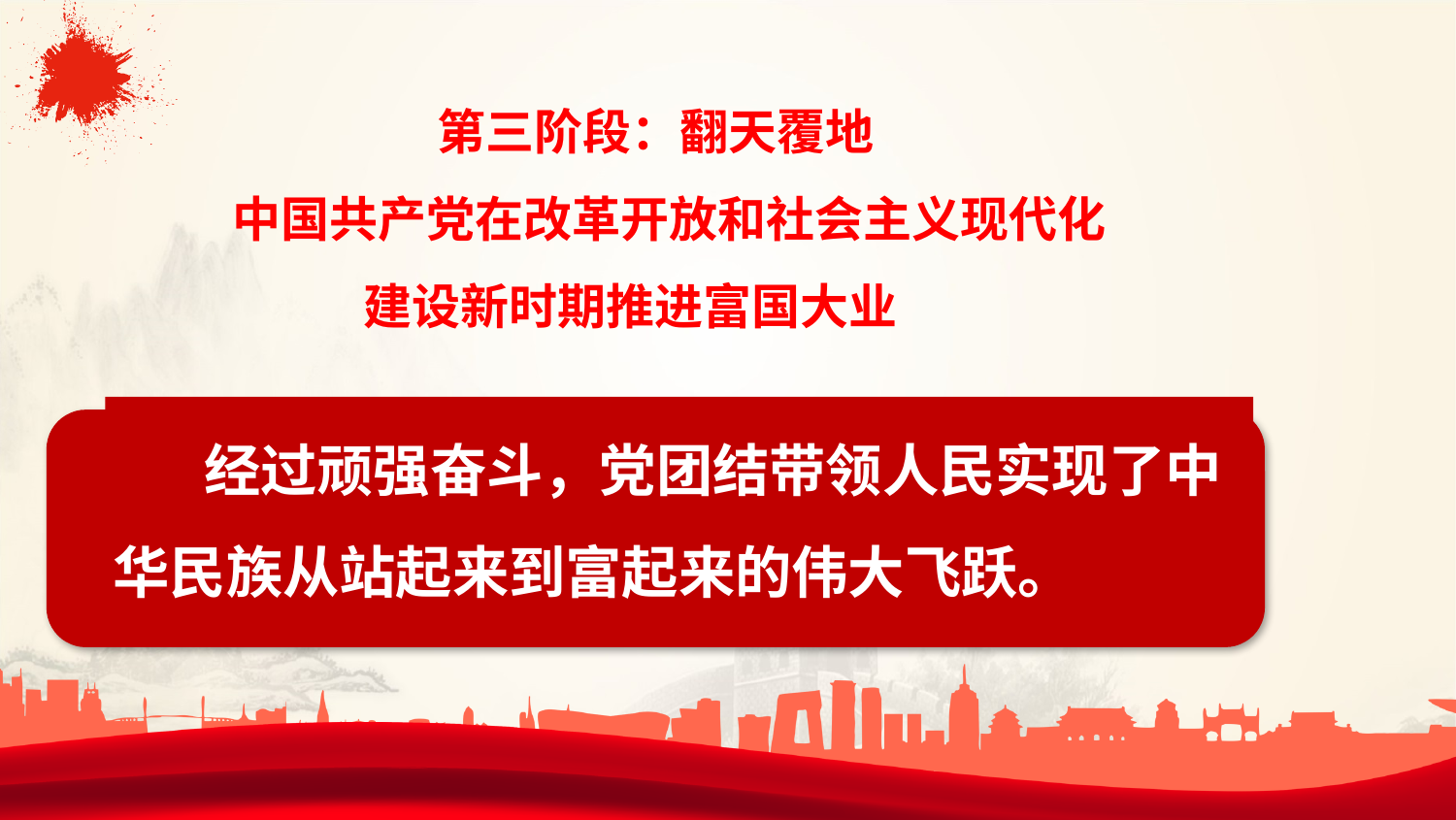

第三阶段：翻天覆地
     中国共产党在改革开放和社会主义现代化
                 建设新时期推进富国大业
      经过顽强奋斗，党团结带领人民实现了中华民族从站起来到富起来的伟大飞跃。